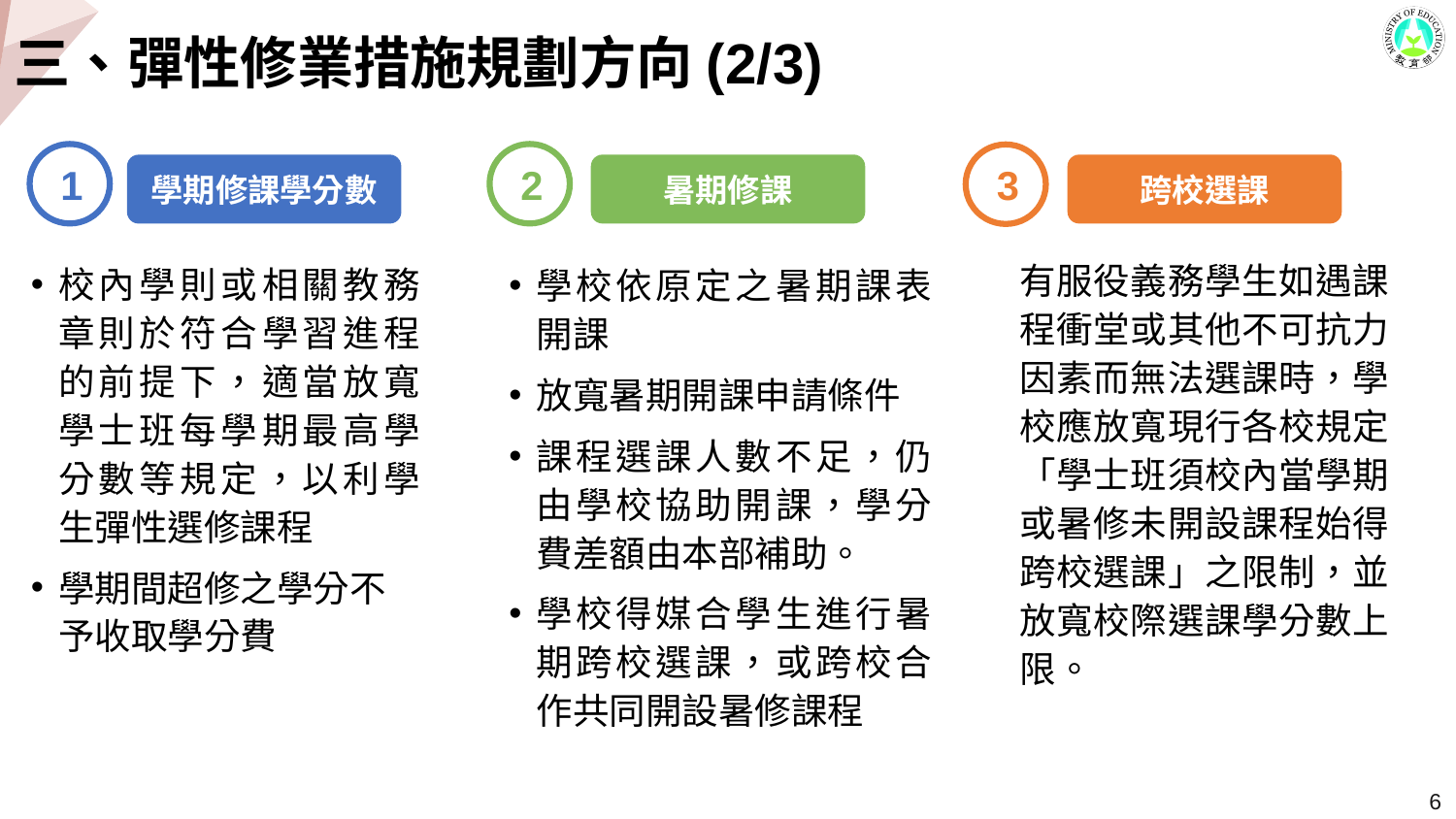

# 三、彈性修業措施規劃方向(2/3)
1
2
3
暑期修課
跨校選課
學期修課學分數
有服役義務學生如遇課程衝堂或其他不可抗力因素而無法選課時，學校應放寬現行各校規定「學士班須校內當學期或暑修未開設課程始得跨校選課」之限制，並放寬校際選課學分數上限。
校內學則或相關教務章則於符合學習進程的前提下，適當放寬學士班每學期最高學分數等規定，以利學生彈性選修課程
學期間超修之學分不予收取學分費
學校依原定之暑期課表開課
放寬暑期開課申請條件
課程選課人數不足，仍由學校協助開課，學分費差額由本部補助。
學校得媒合學生進行暑期跨校選課，或跨校合作共同開設暑修課程